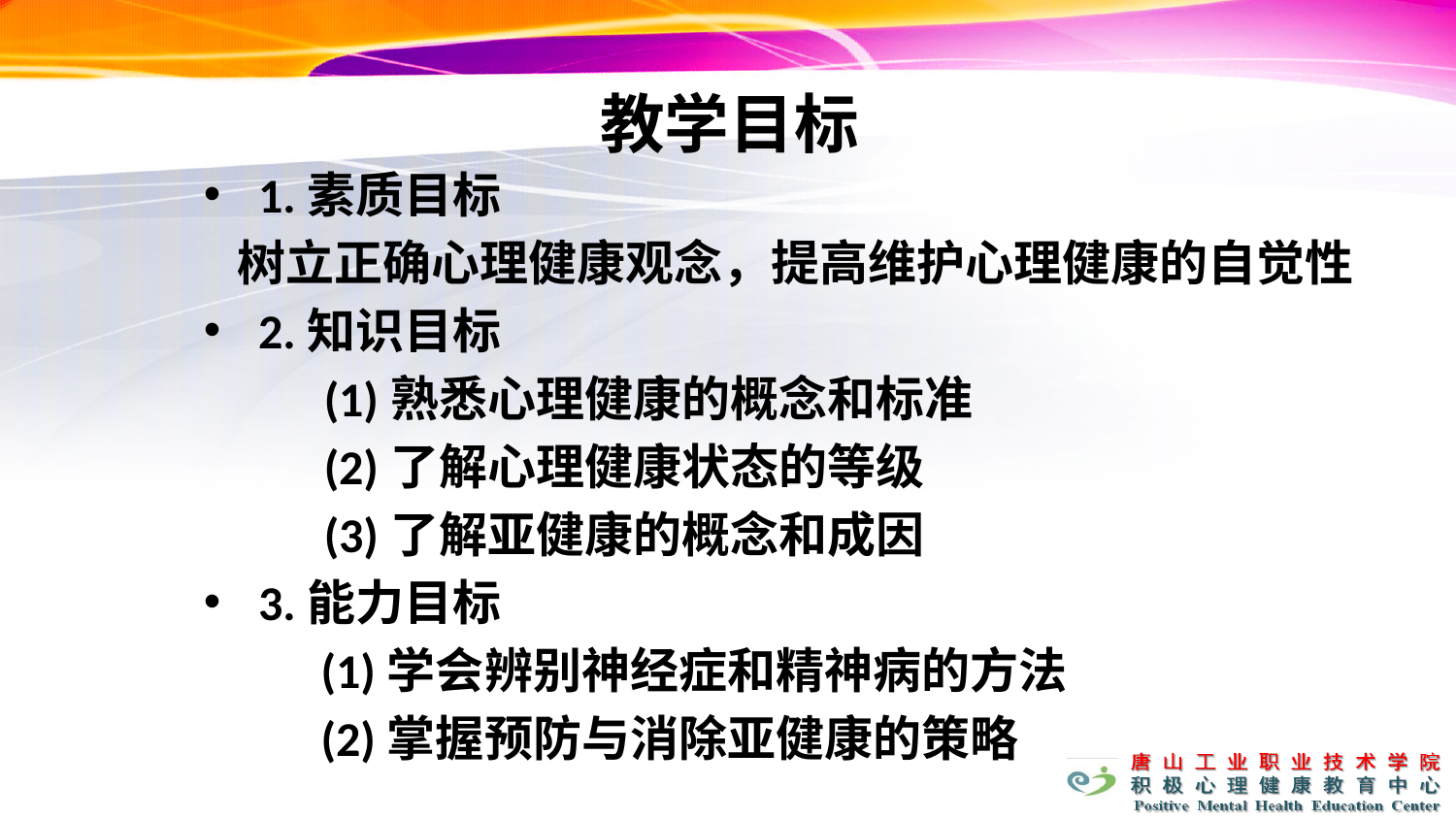

教学目标
1.素质目标
  树立正确心理健康观念，提高维护心理健康的自觉性
2.知识目标
(1)熟悉心理健康的概念和标准
(2)了解心理健康状态的等级
(3)了解亚健康的概念和成因
3.能力目标
(1)学会辨别神经症和精神病的方法
(2)掌握预防与消除亚健康的策略